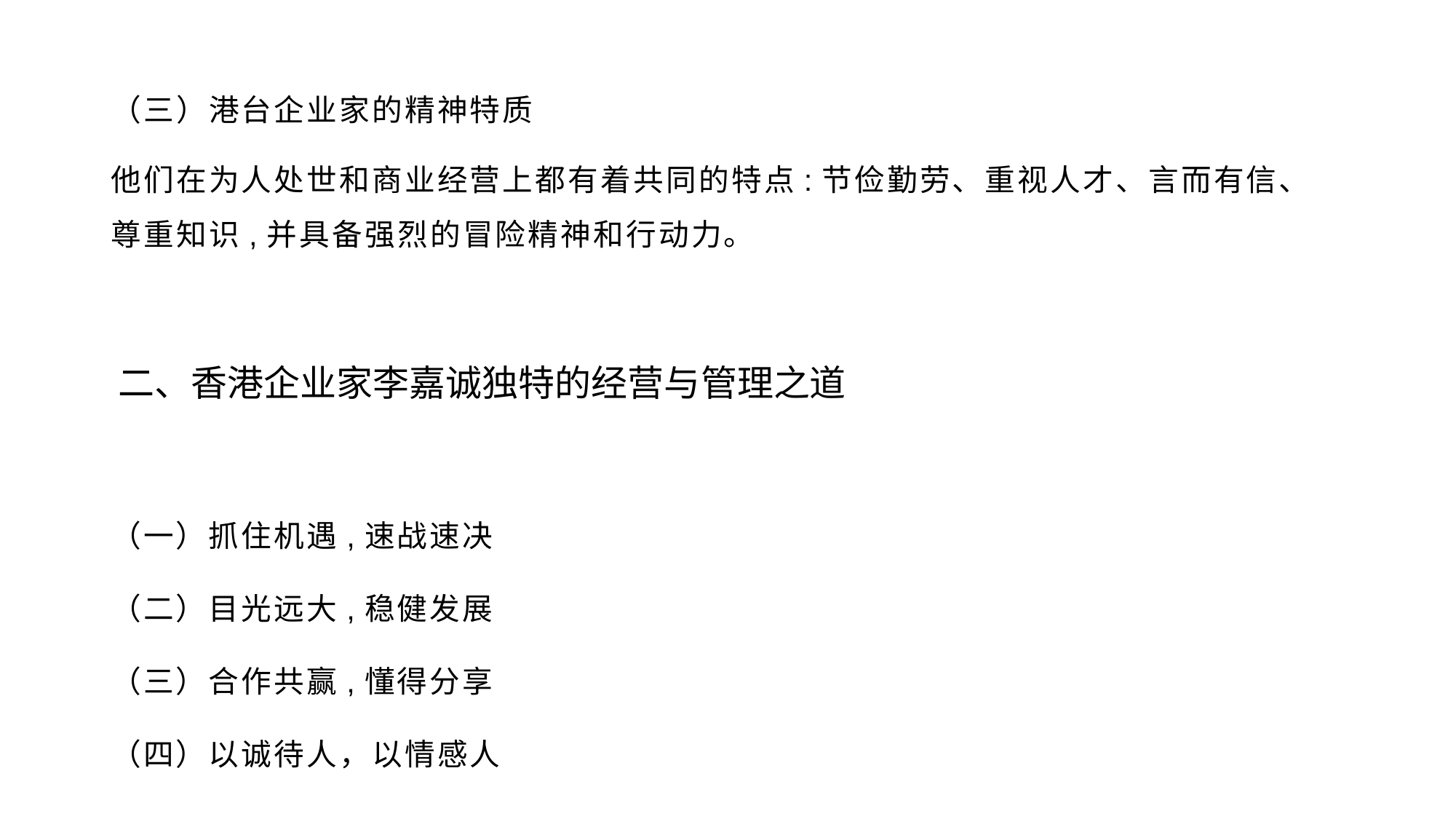

（三）港台企业家的精神特质
他们在为人处世和商业经营上都有着共同的特点:节俭勤劳、重视人才、言而有信、尊重知识,并具备强烈的冒险精神和行动力。

二、香港企业家李嘉诚独特的经营与管理之道
（一）抓住机遇,速战速决

（二）目光远大,稳健发展

（三）合作共赢,懂得分享

（四）以诚待人，以情感人